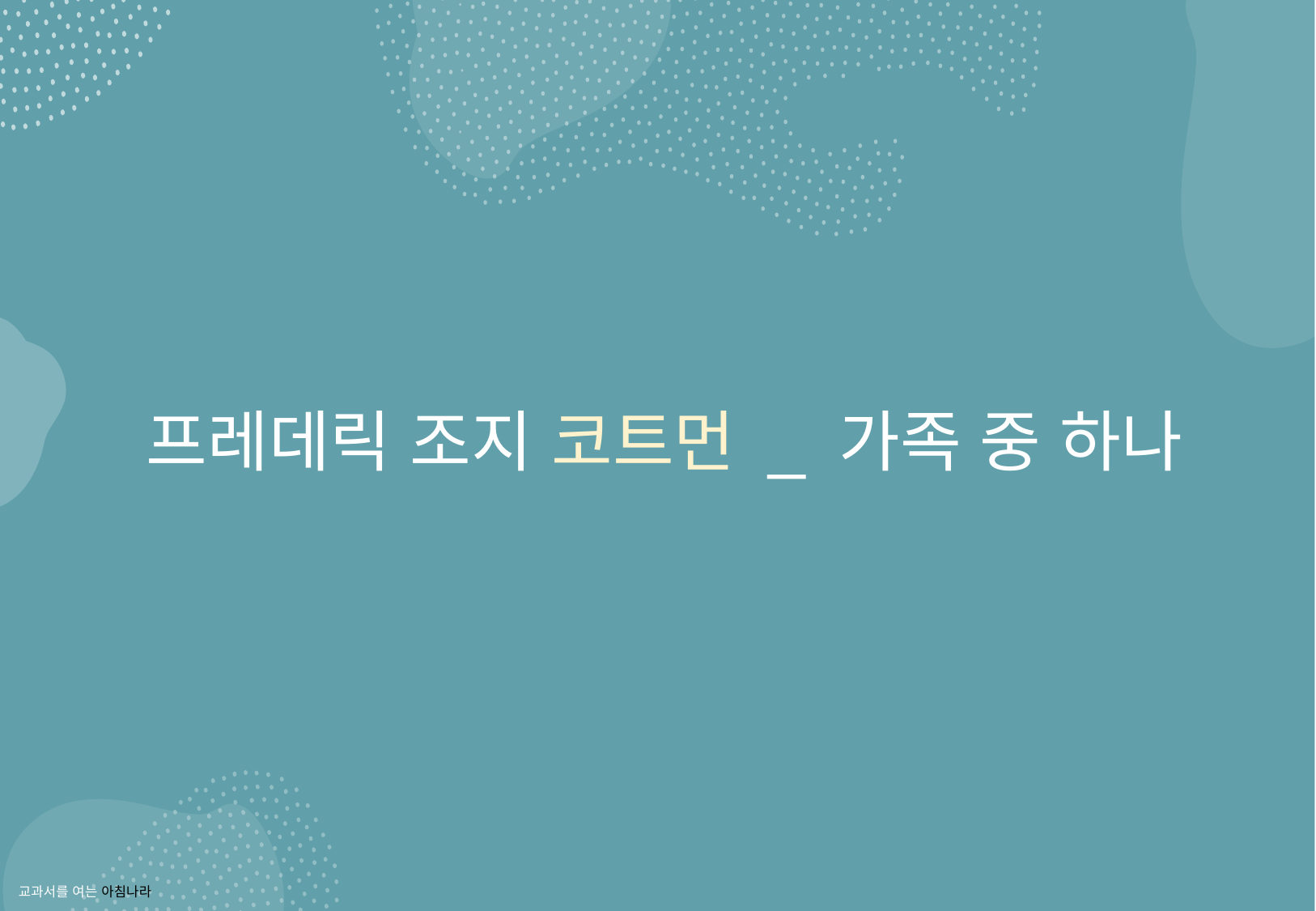

프레데릭 조지 코트먼 _ 가족 중 하나
교과서를 여는 아침나라